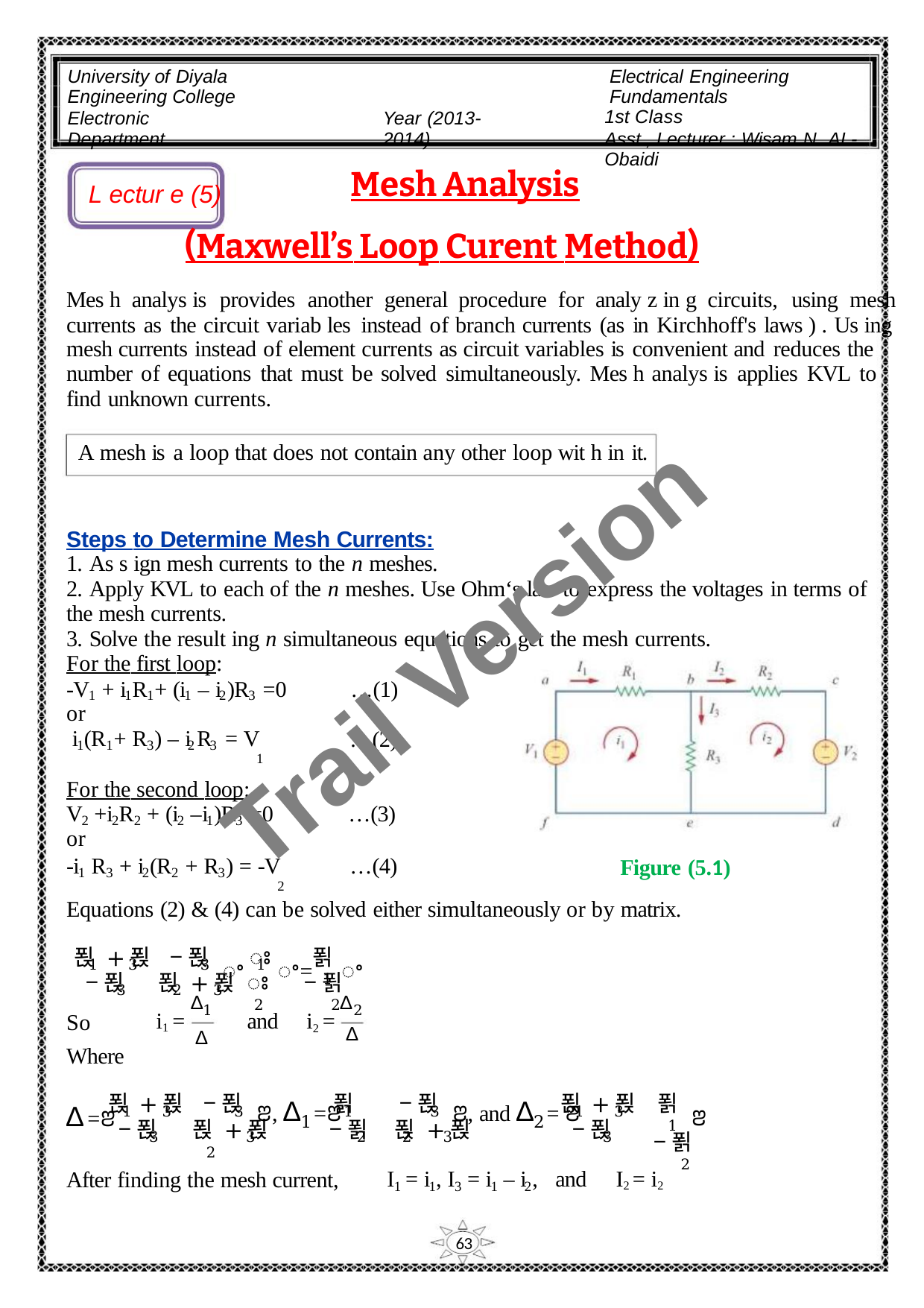

University of Diyala
Engineering College
Electronic Department
Electrical Engineering Fundamentals
1st Class
Asst., Lecturer : Wisam N. AL-Obaidi
Year (2013-2014)
Mesh Analysis
L ectur e (5)
(Maxwell’s Loop Curent Method)
Mes h analys is provides another general procedure for analy z in g circuits, using mesh
currents as the circuit variab les instead of branch currents (as in Kirchhoff's laws ) . Us ing
mesh currents instead of element currents as circuit variables is convenient and reduces the
number of equations that must be solved simultaneously. Mes h analys is applies KVL to
find unknown currents.
A mesh is a loop that does not contain any other loop wit h in it.
Steps to Determine Mesh Currents:
1. As s ign mesh currents to the n meshes.
2. Apply KVL to each of the n meshes. Use Ohm‘s law to express the voltages in terms of
the mesh currents.
3. Solve the result ing n simultaneous equations to get the mesh currents.
For the first loop:
Trail Version
Trail Version
Trail Version
Trail Version
Trail Version
Trail Version
Trail Version
Trail Version
Trail Version
Trail Version
Trail Version
Trail Version
Trail Version
-V + i R + (i – i )R =0
…(1)
1
1
1
1
2
3
or
i (R + R ) – i R = V
1
…(2)
1
1
3
2
3
For the second loop:
V +i R + (i –i )R =0
…(3)
…(4)
2
2
2
2
1
3
or
-i R + i (R + R ) = -V
2
Figure (5.1)
1
3
2
2
3
Equations (2) & (4) can be solved either simultaneously or by matrix.
푅 +푅
−푅
ꢁ
푉
1
1
3
3
1

ꢀ   ꢀ=
ꢀ
−푅
푅 +푅
ꢁ
2
−푉
2
3
2
3
∆1
i1 =
∆
∆2
∆
So
Where
and i2 =
푅 +푅
−푅
푅 +푅
2
푉
−푅
푅 +푅
푉
1
−푉
2
∆ =ꢂ
ꢂ, ∆1=ꢂ
ꢂ, and ∆2= ꢂ
1
3
3
1
3
1
3
ꢂ
−푅
−푉 푅 +푅
−푅
3
3
2
2
3
3
After finding the mesh current,
I = i , I = i – i , and I2 = i2
1
1
3
1
2
63